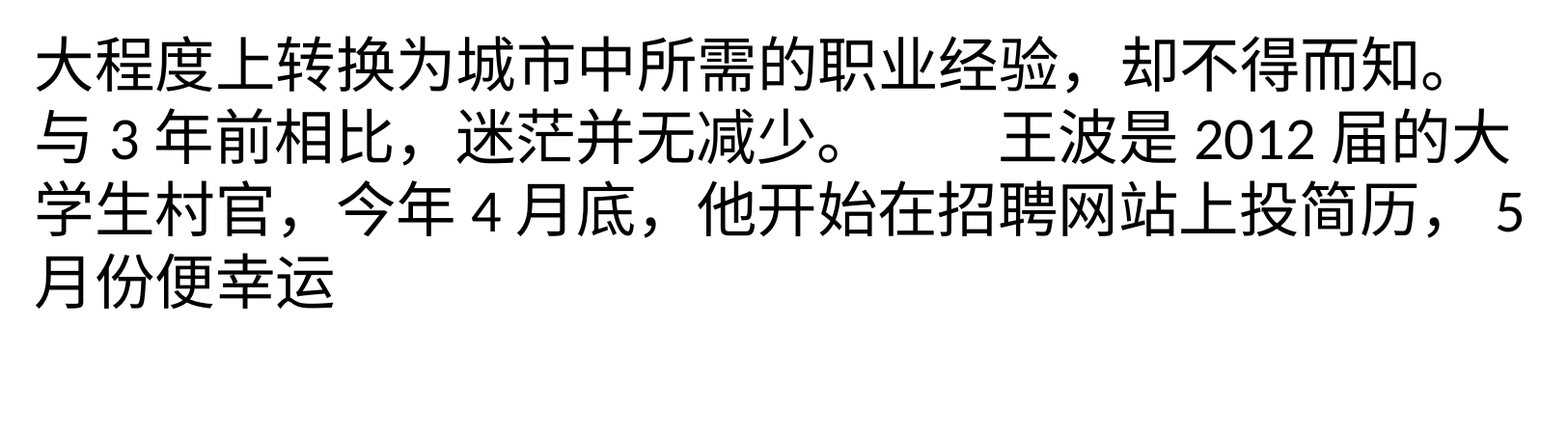

大程度上转换为城市中所需的职业经验，却不得而知。与3年前相比，迷茫并无减少。　　王波是2012届的大学生村官，今年4月底，他开始在招聘网站上投简历，5月份便幸运